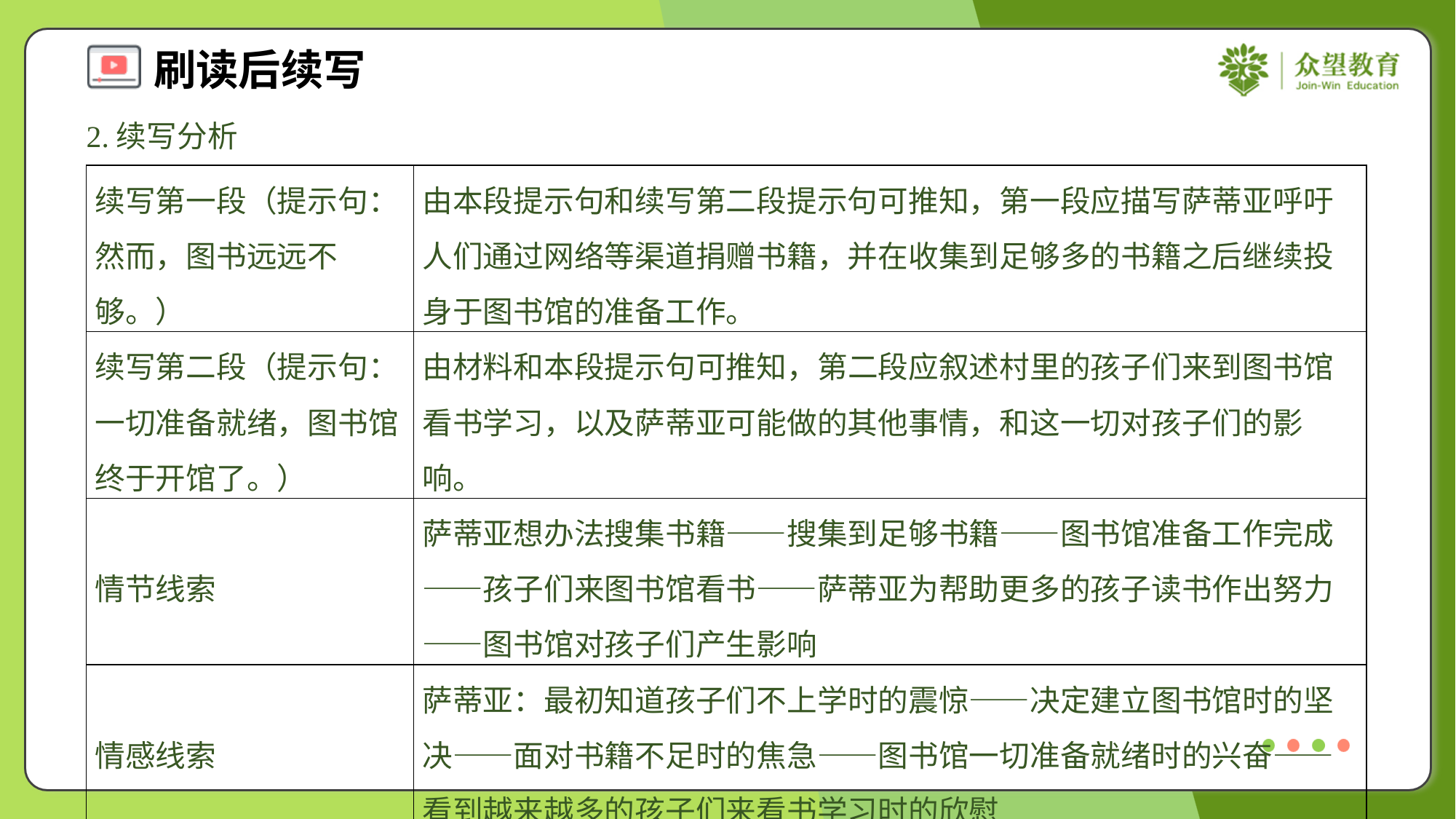

2.续写分析
| 续写第一段（提示句：然而，图书远远不够。） | 由本段提示句和续写第二段提示句可推知，第一段应描写萨蒂亚呼吁人们通过网络等渠道捐赠书籍，并在收集到足够多的书籍之后继续投身于图书馆的准备工作。 |
| --- | --- |
| 续写第二段（提示句：一切准备就绪，图书馆终于开馆了。） | 由材料和本段提示句可推知，第二段应叙述村里的孩子们来到图书馆看书学习，以及萨蒂亚可能做的其他事情，和这一切对孩子们的影响。 |
| 情节线索 | 萨蒂亚想办法搜集书籍——搜集到足够书籍——图书馆准备工作完成——孩子们来图书馆看书——萨蒂亚为帮助更多的孩子读书作出努力——图书馆对孩子们产生影响 |
| 情感线索 | 萨蒂亚：最初知道孩子们不上学时的震惊——决定建立图书馆时的坚决——面对书籍不足时的焦急——图书馆一切准备就绪时的兴奋——看到越来越多的孩子们来看书学习时的欣慰 |